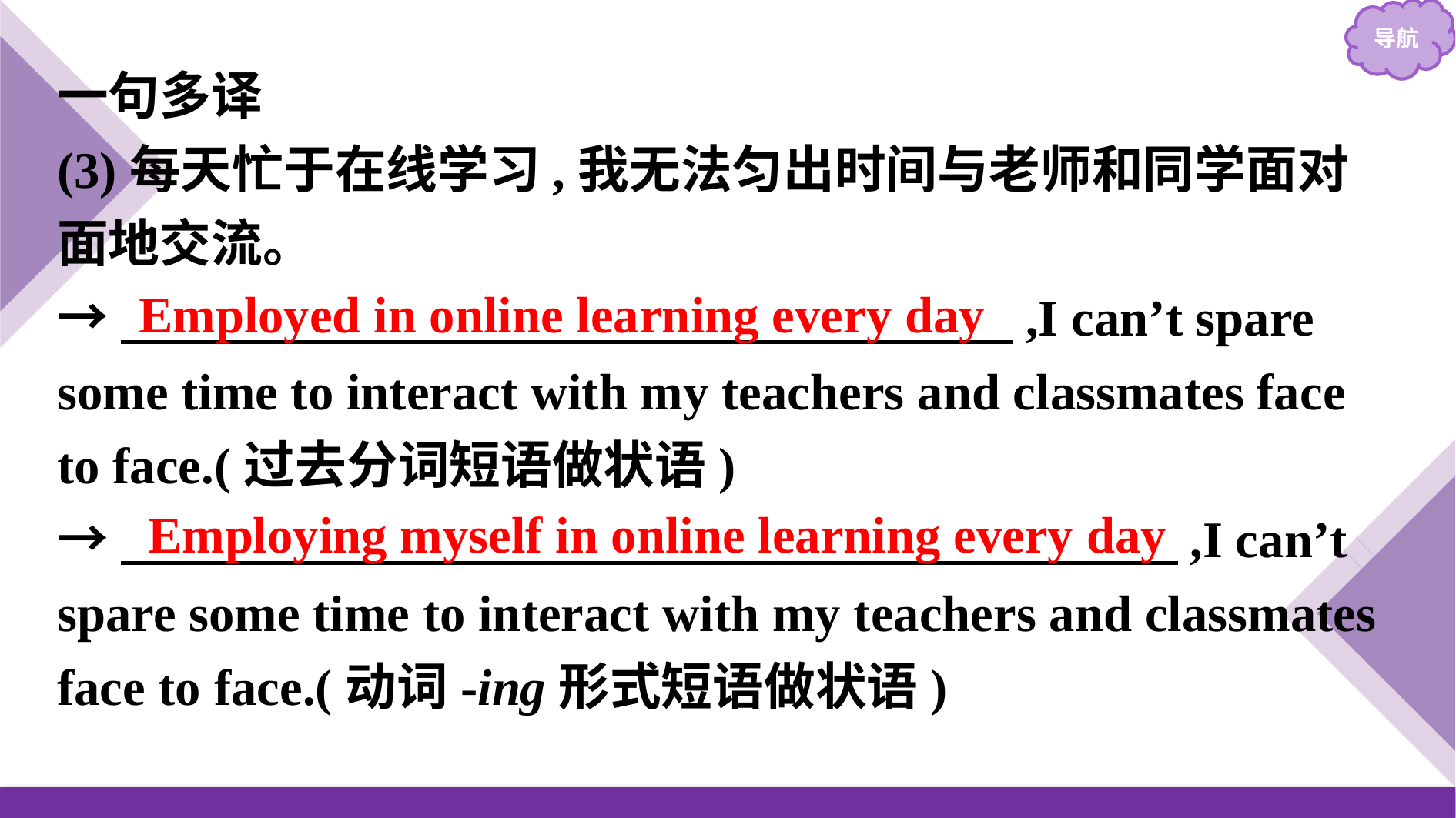

一句多译
(3)每天忙于在线学习,我无法匀出时间与老师和同学面对面地交流。
→　　　　　　　      　　　　　　　　　,I can’t spare some time to interact with my teachers and classmates face to face.(过去分词短语做状语)
→　　　　　　　　                    　　　　　　　　,I can’t spare some time to interact with my teachers and classmates face to face.(动词-ing形式短语做状语)
Employed in online learning every day
Employing myself in online learning every day